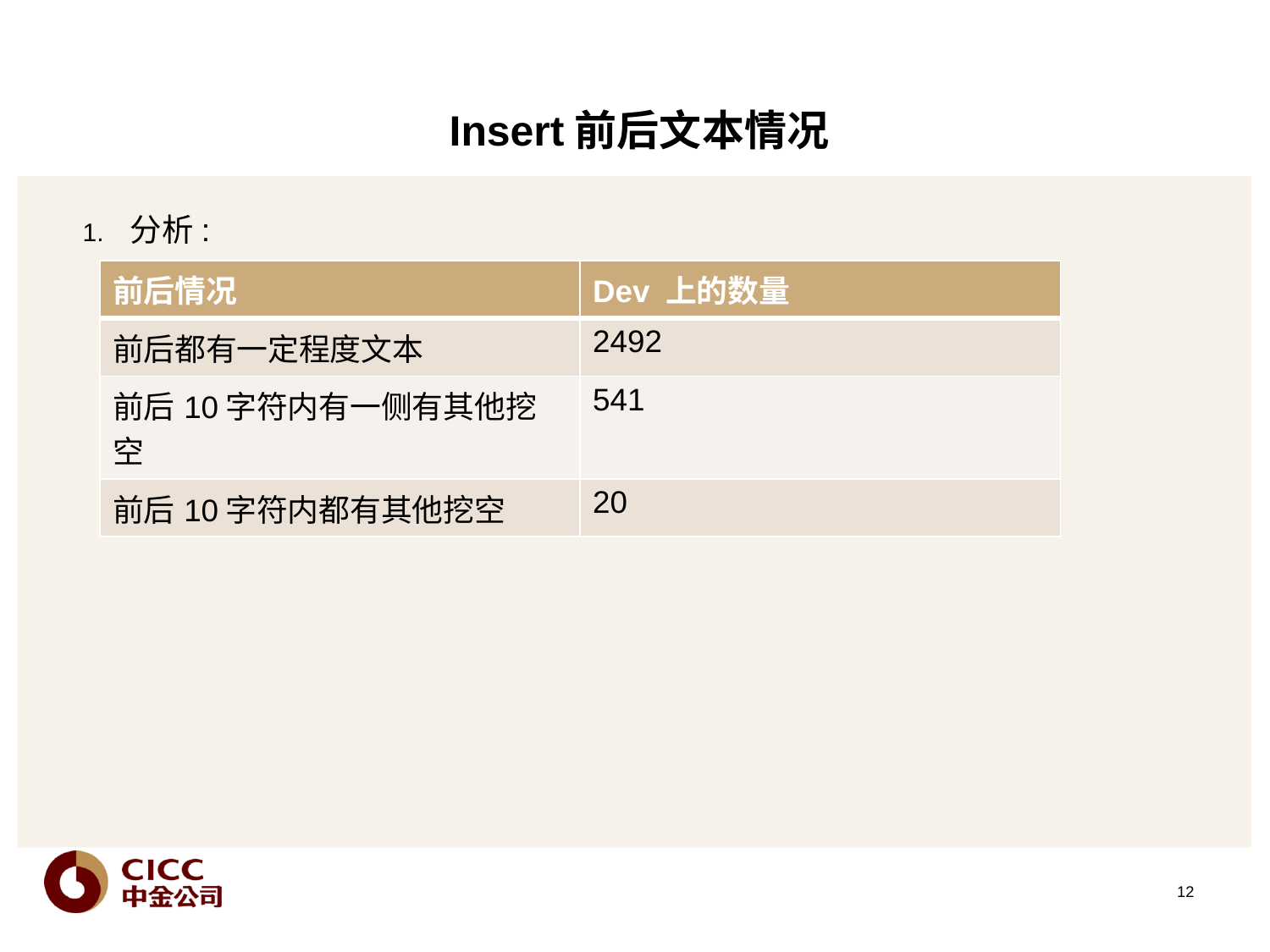

# Insert前后文本情况

分析:
| 前后情况 | Dev 上的数量 |
| --- | --- |
| 前后都有一定程度文本 | 2492 |
| 前后10字符内有一侧有其他挖空 | 541 |
| 前后10字符内都有其他挖空 | 20 |